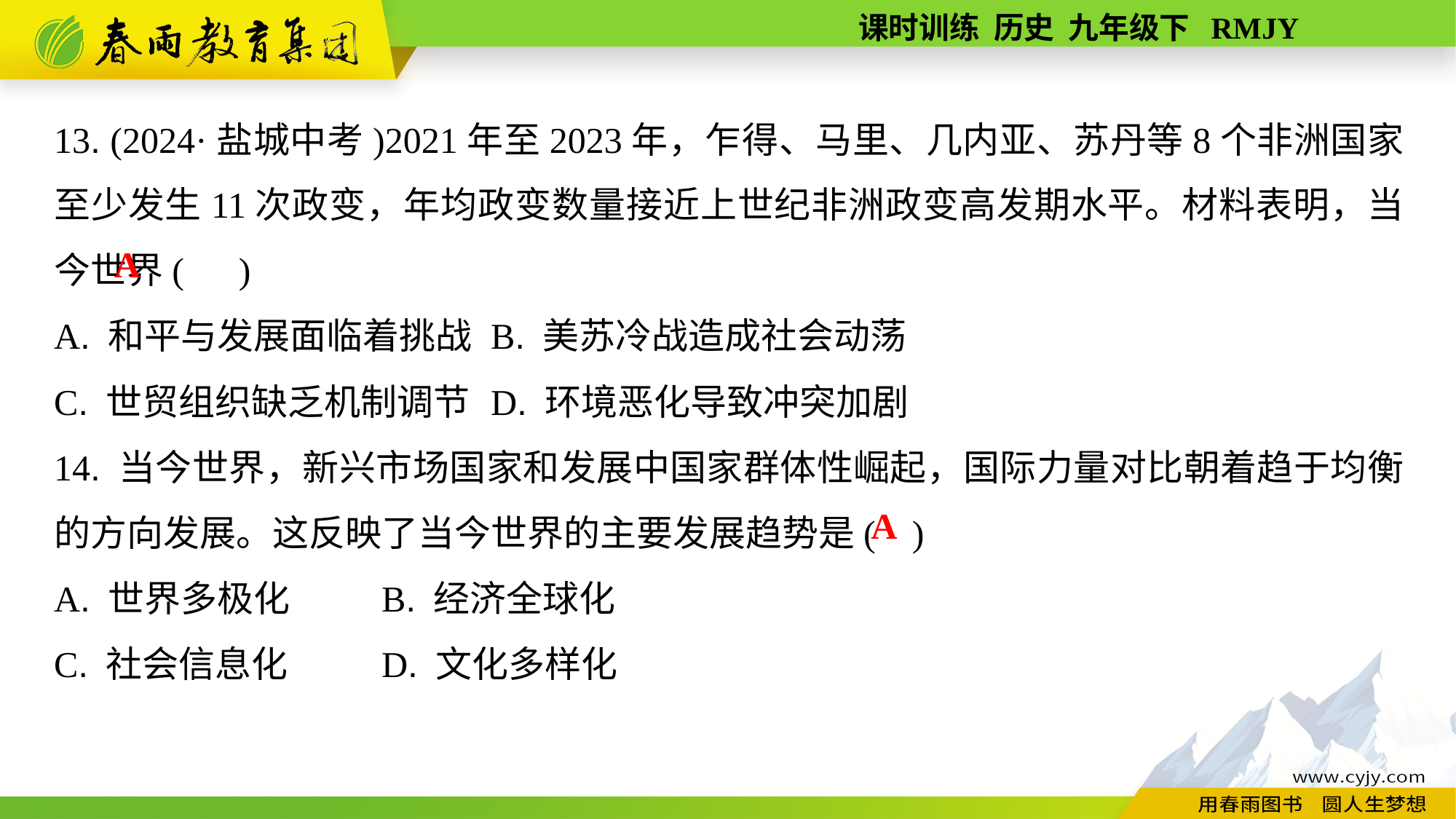

13. (2024·盐城中考)2021年至2023年，乍得、马里、几内亚、苏丹等8个非洲国家至少发生11次政变，年均政变数量接近上世纪非洲政变高发期水平。材料表明，当今世界(      )
A. 和平与发展面临着挑战	B. 美苏冷战造成社会动荡
C. 世贸组织缺乏机制调节	D. 环境恶化导致冲突加剧
14. 当今世界，新兴市场国家和发展中国家群体性崛起，国际力量对比朝着趋于均衡的方向发展。这反映了当今世界的主要发展趋势是(    )
A. 世界多极化	B. 经济全球化
C. 社会信息化	D. 文化多样化
A
A